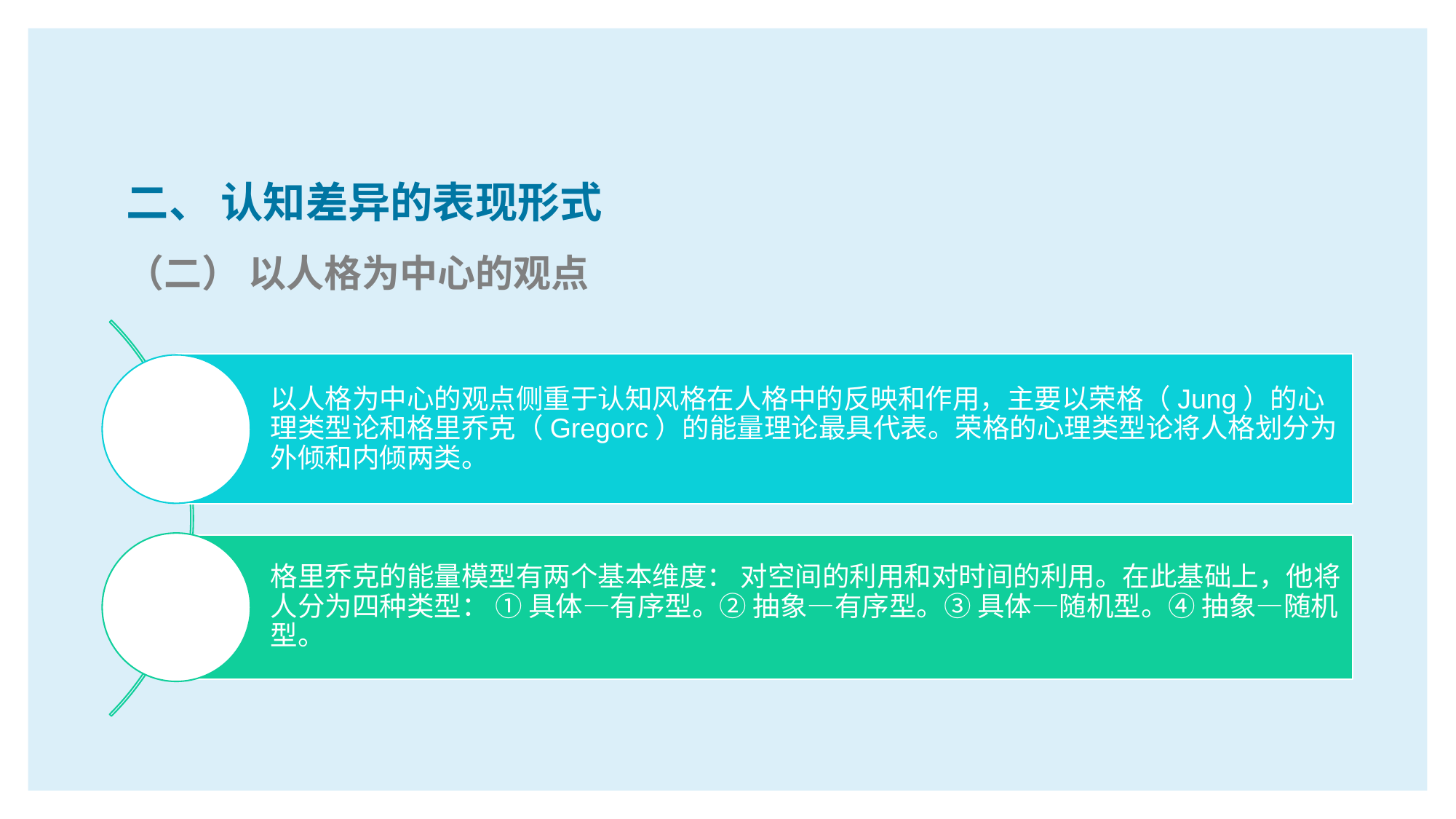

二、 认知差异的表现形式
（二） 以人格为中心的观点

以人格为中心的观点侧重于认知风格在人格中的反映和作用，主要以荣格（Jung）的心理类型论和格里乔克（Gregorc）的能量理论最具代表。荣格的心理类型论将人格划分为外倾和内倾两类。
格里乔克的能量模型有两个基本维度： 对空间的利用和对时间的利用。在此基础上，他将人分为四种类型： ① 具体—有序型。② 抽象—有序型。③ 具体—随机型。④ 抽象—随机型。